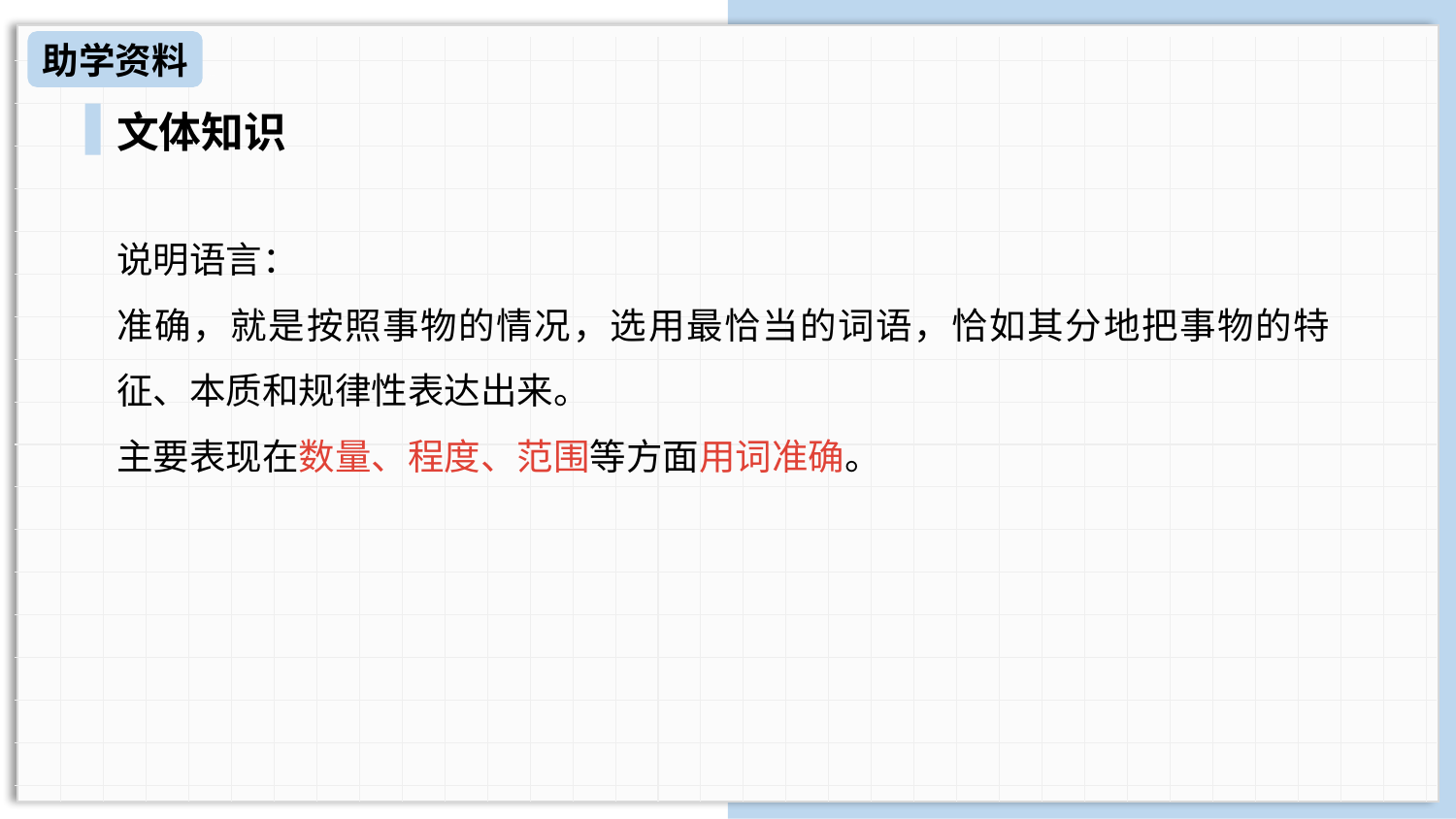

助学资料
文体知识

说明语言：
准确，就是按照事物的情况，选用最恰当的词语，恰如其分地把事物的特征、本质和规律性表达出来。
主要表现在数量、程度、范围等方面用词准确。